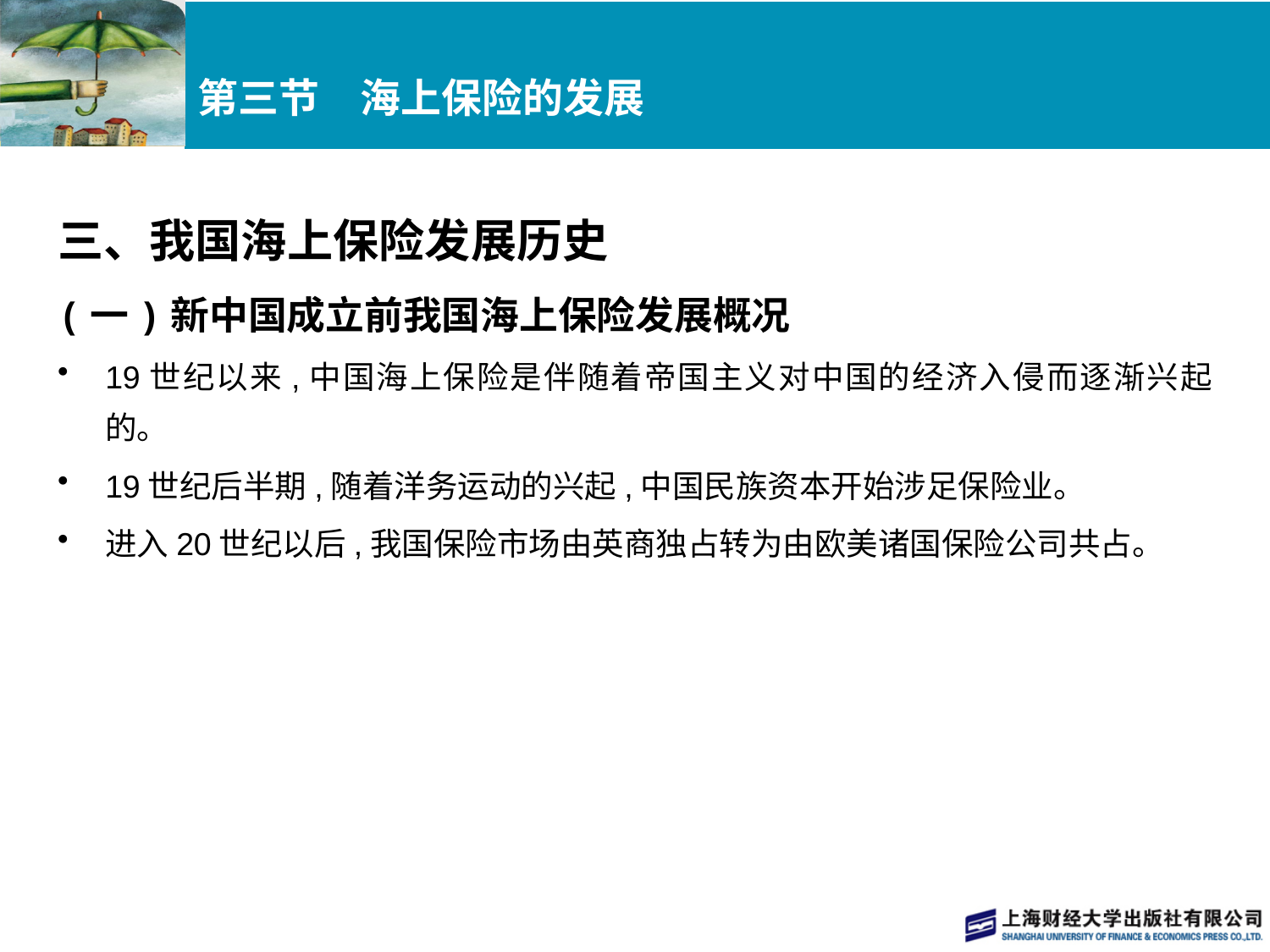

# 第三节　海上保险的发展
三、我国海上保险发展历史
(一)新中国成立前我国海上保险发展概况
19世纪以来,中国海上保险是伴随着帝国主义对中国的经济入侵而逐渐兴起的。
19世纪后半期,随着洋务运动的兴起,中国民族资本开始涉足保险业。
进入20世纪以后,我国保险市场由英商独占转为由欧美诸国保险公司共占。